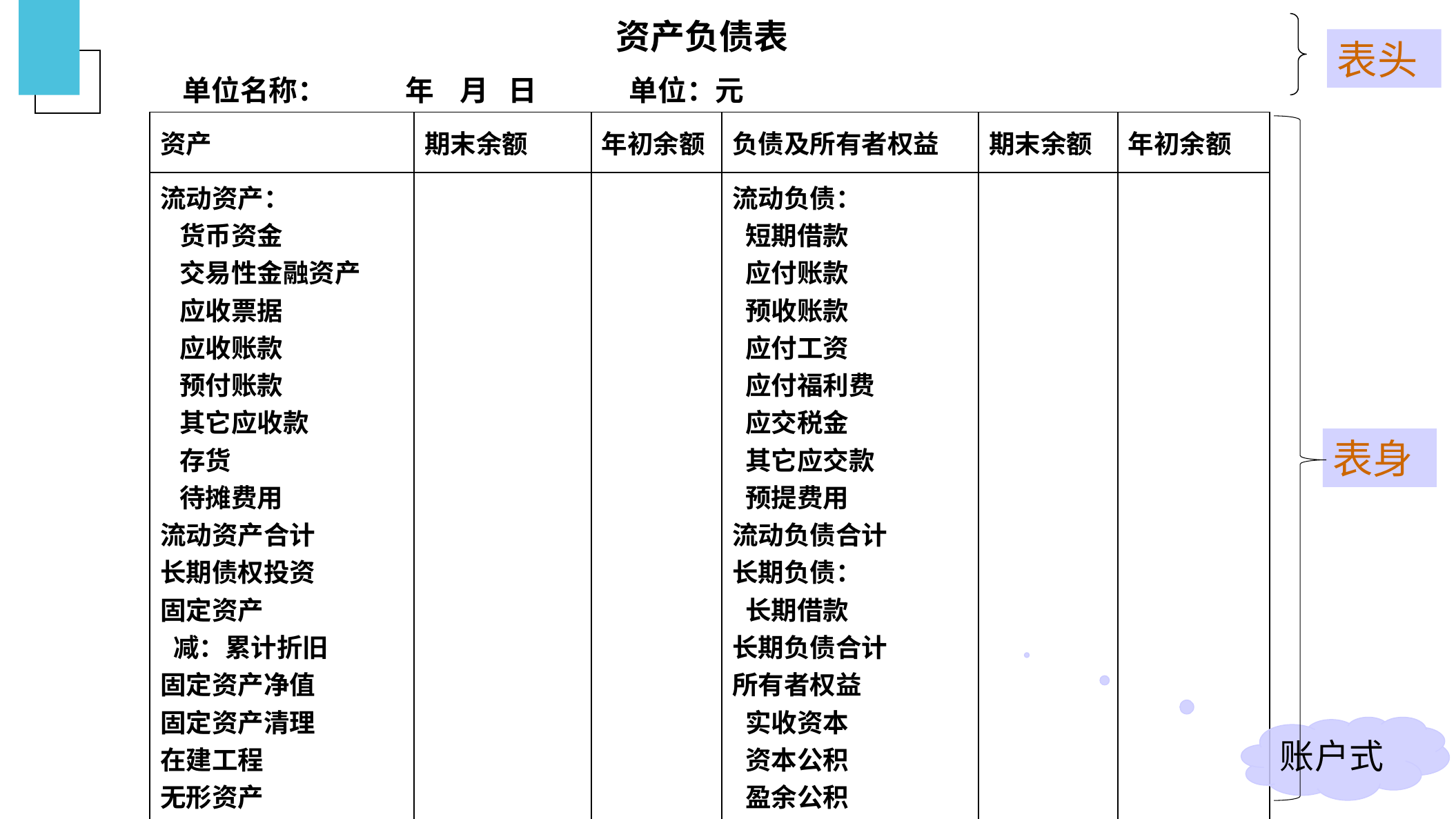

资产负债表

表头

单位名称：            年    月   日              单位：元
| 资产 | 期末余额 | 年初余额 | 负债及所有者权益 | 期末余额 | 年初余额 |
| --- | --- | --- | --- | --- | --- |
| 流动资产： 货币资金 交易性金融资产 应收票据 应收账款 预付账款 其它应收款 存货 待摊费用 流动资产合计 长期债权投资 固定资产 减：累计折旧 固定资产净值 固定资产清理 在建工程 无形资产 |  |  | 流动负债： 短期借款 应付账款 预收账款 应付工资 应付福利费 应交税金 其它应交款 预提费用 流动负债合计 长期负债： 长期借款 长期负债合计 所有者权益 实收资本 资本公积 盈余公积 未分配利润 |  |  |
| 资产合计 |  |  | 权益合计 |  |  |

表身
账户式